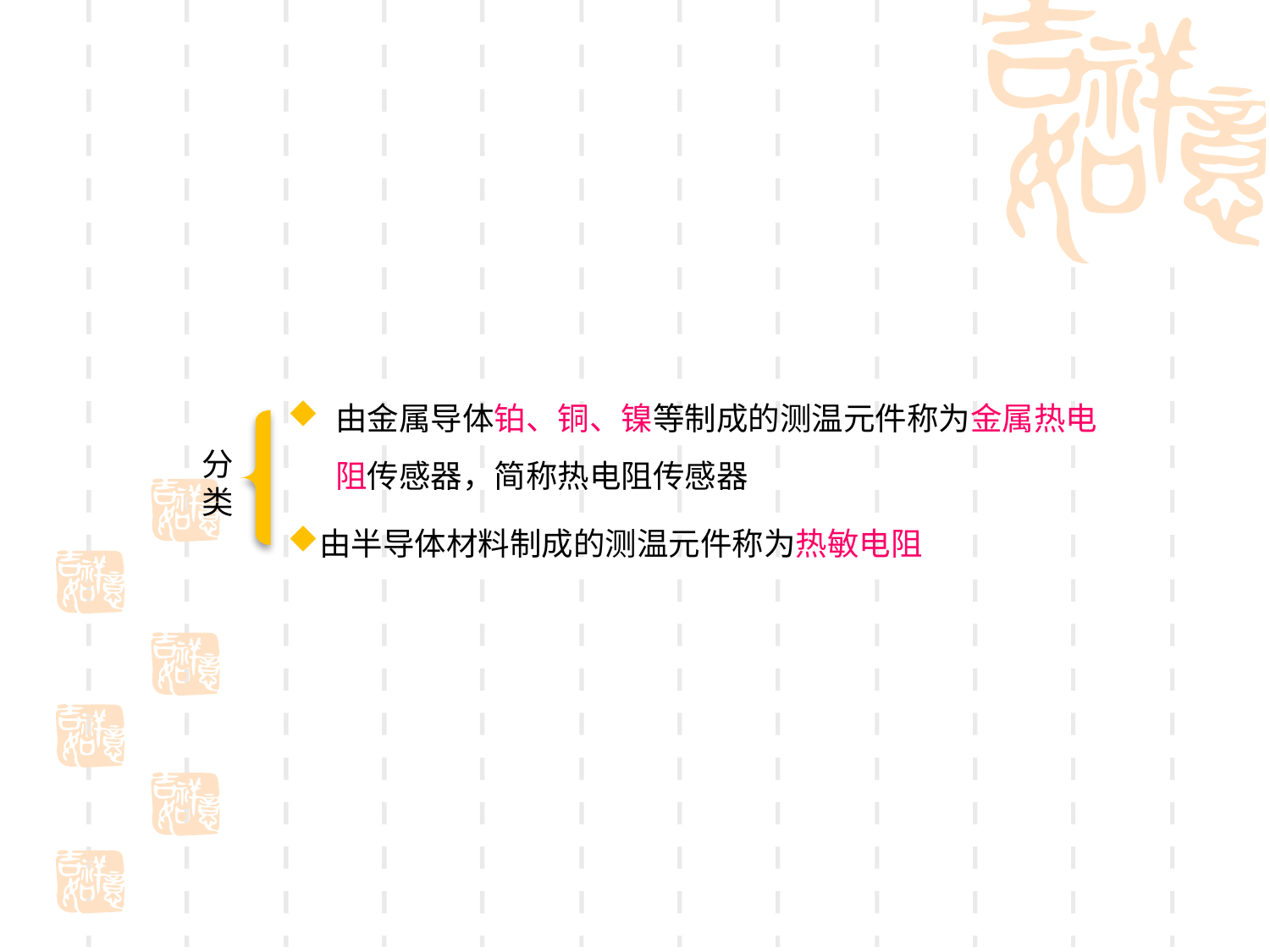

由金属导体铂、铜、镍等制成的测温元件称为金属热电阻传感器，简称热电阻传感器

分类
由半导体材料制成的测温元件称为热敏电阻
43